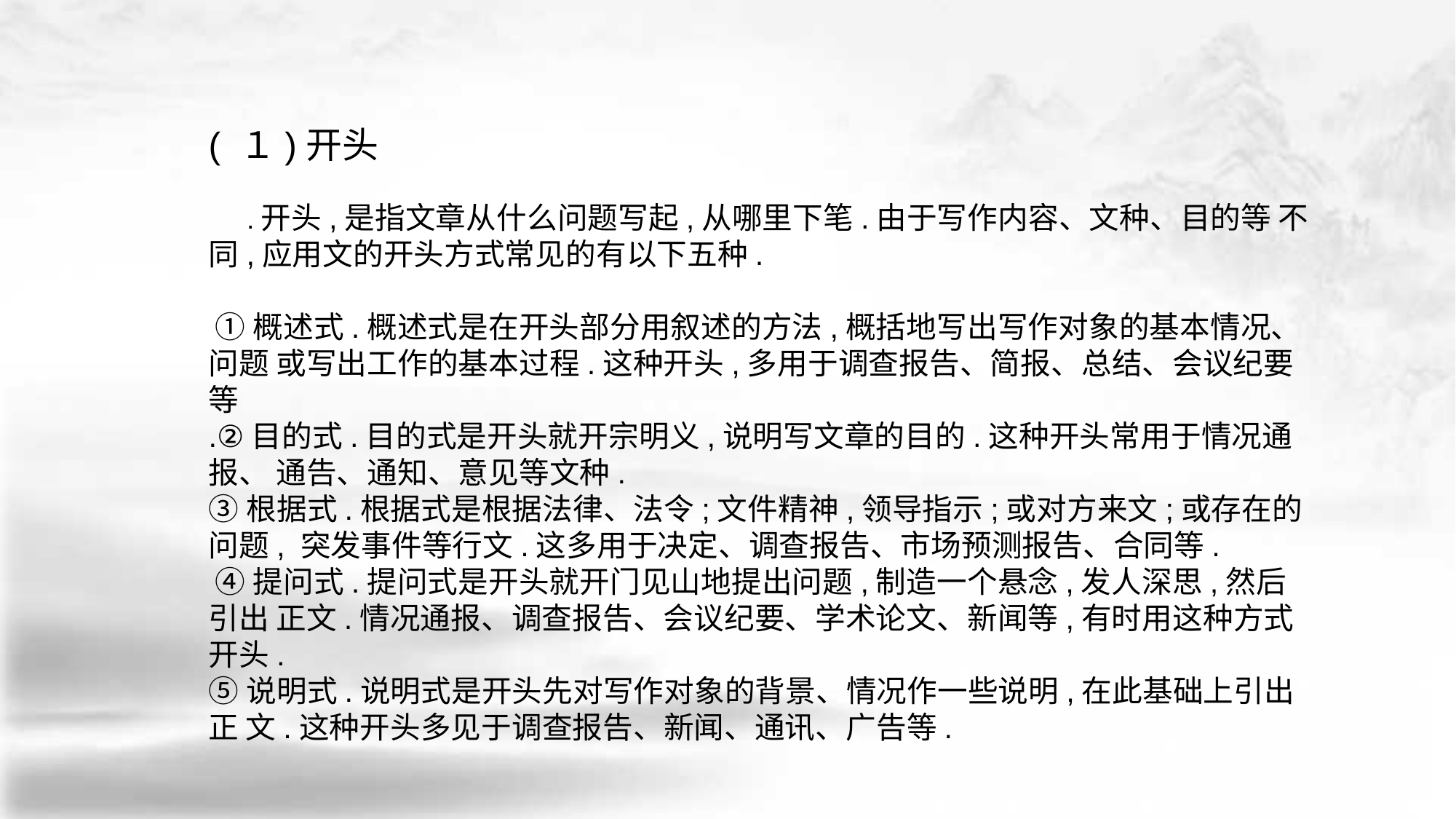

( １)开头

     .开头,是指文章从什么问题写起,从哪里下笔.由于写作内容、文种、目的等 不同,应用文的开头方式常见的有以下五种.

 ①概述式.概述式是在开头部分用叙述的方法,概括地写出写作对象的基本情况、问题 或写出工作的基本过程.这种开头,多用于调查报告、简报、总结、会议纪要等
.②目的式.目的式是开头就开宗明义,说明写文章的目的.这种开头常用于情况通报、 通告、通知、意见等文种.
③根据式.根据式是根据法律、法令;文件精神,领导指示;或对方来文;或存在的问题, 突发事件等行文.这多用于决定、调查报告、市场预测报告、合同等.
 ④提问式.提问式是开头就开门见山地提出问题,制造一个悬念,发人深思,然后引出 正文.情况通报、调查报告、会议纪要、学术论文、新闻等,有时用这种方式开头.
⑤说明式.说明式是开头先对写作对象的背景、情况作一些说明,在此基础上引出正 文.这种开头多见于调查报告、新闻、通讯、广告等.